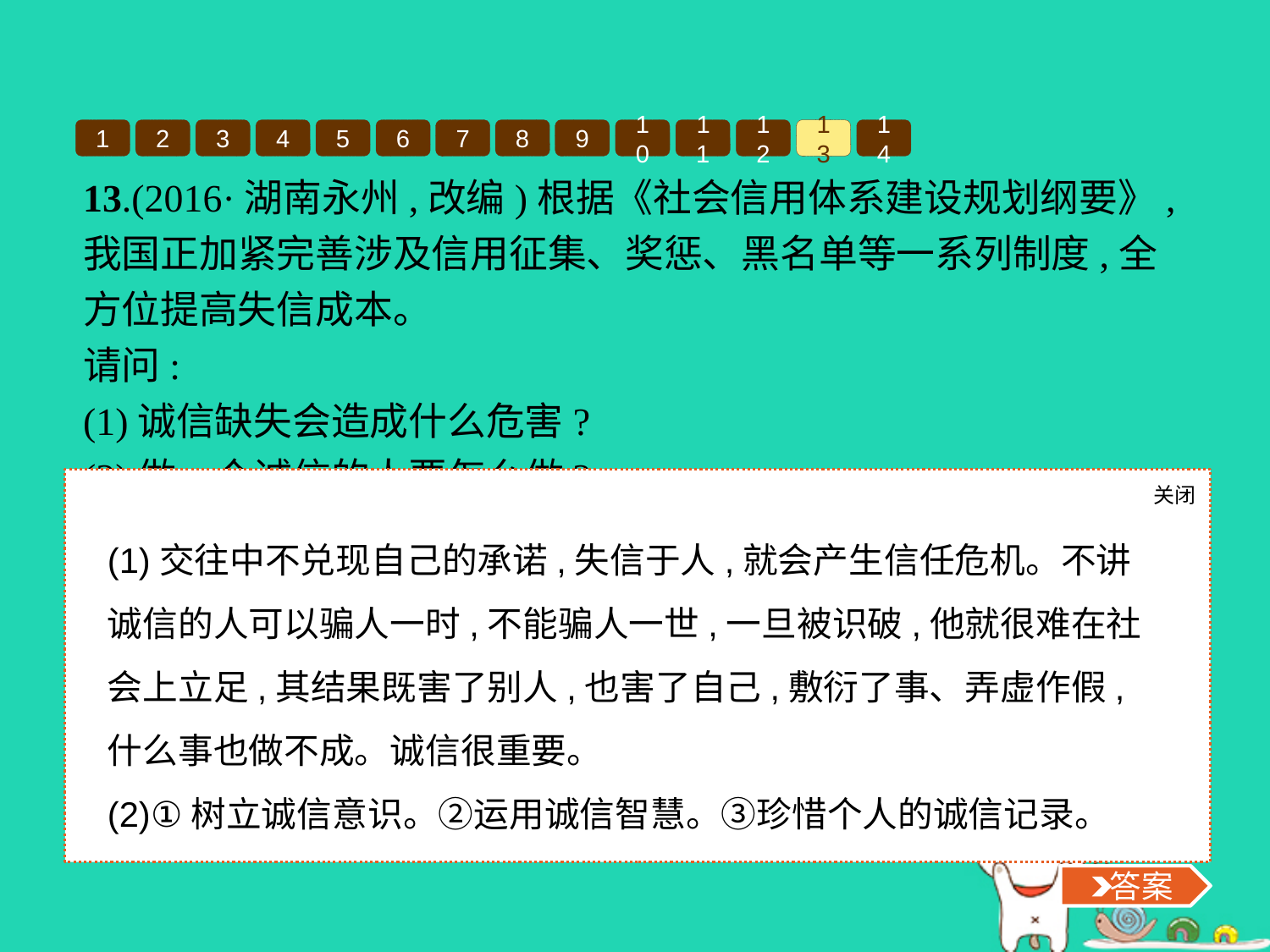

1
2
3
4
5
6
7
8
9
10
11
12
13
14
13.(2016·湖南永州,改编)根据《社会信用体系建设规划纲要》,我国正加紧完善涉及信用征集、奖惩、黑名单等一系列制度,全方位提高失信成本。
请问:
(1)诚信缺失会造成什么危害?
(2)做一个诚信的人要怎么做?

关闭
  答案

(1)交往中不兑现自己的承诺,失信于人,就会产生信任危机。不讲诚信的人可以骗人一时,不能骗人一世,一旦被识破,他就很难在社会上立足,其结果既害了别人,也害了自己,敷衍了事、弄虚作假,什么事也做不成。诚信很重要。
(2)①树立诚信意识。②运用诚信智慧。③珍惜个人的诚信记录。
  答案